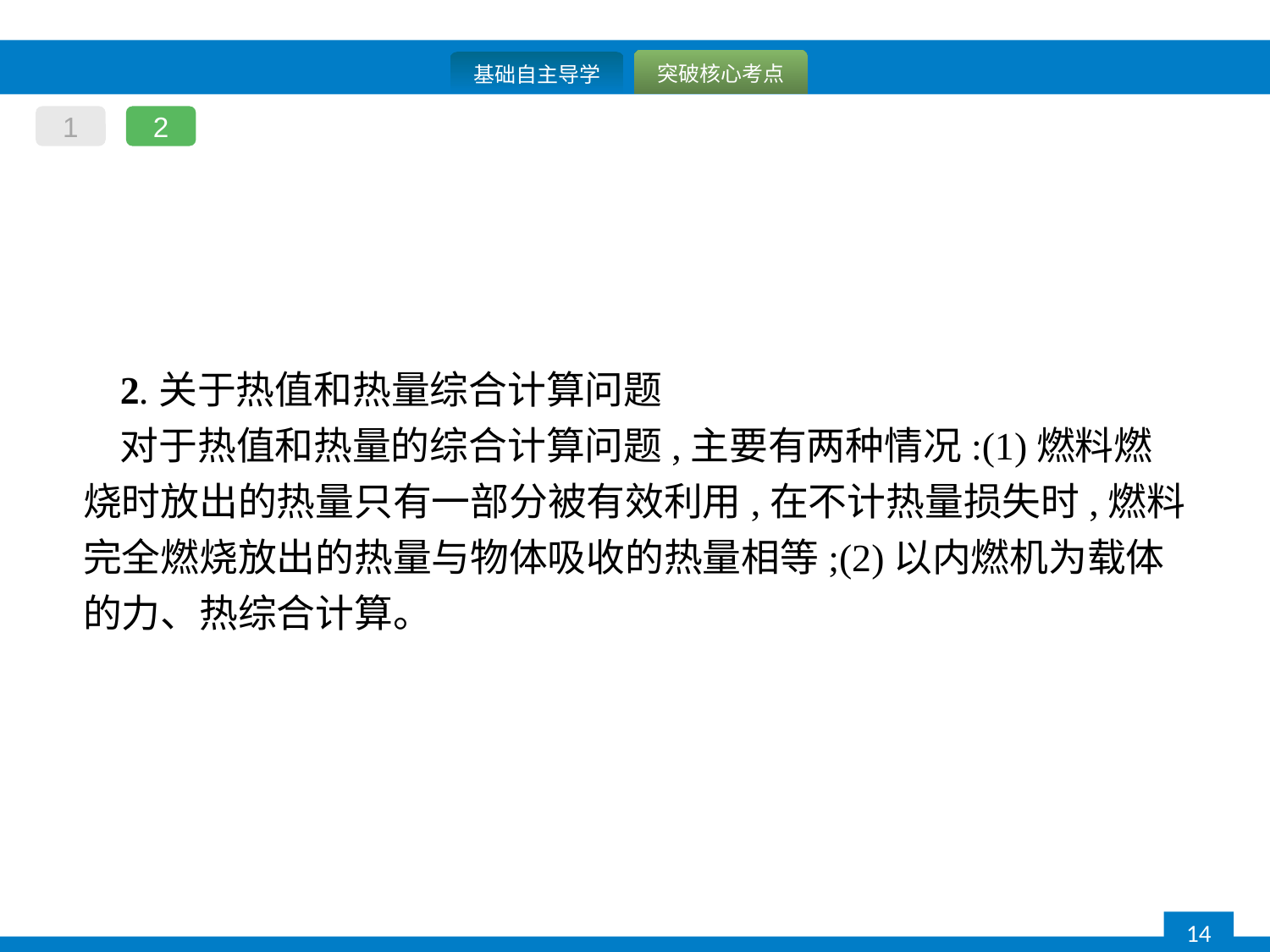

1
2
2.关于热值和热量综合计算问题
对于热值和热量的综合计算问题,主要有两种情况:(1)燃料燃烧时放出的热量只有一部分被有效利用,在不计热量损失时,燃料完全燃烧放出的热量与物体吸收的热量相等;(2)以内燃机为载体的力、热综合计算。